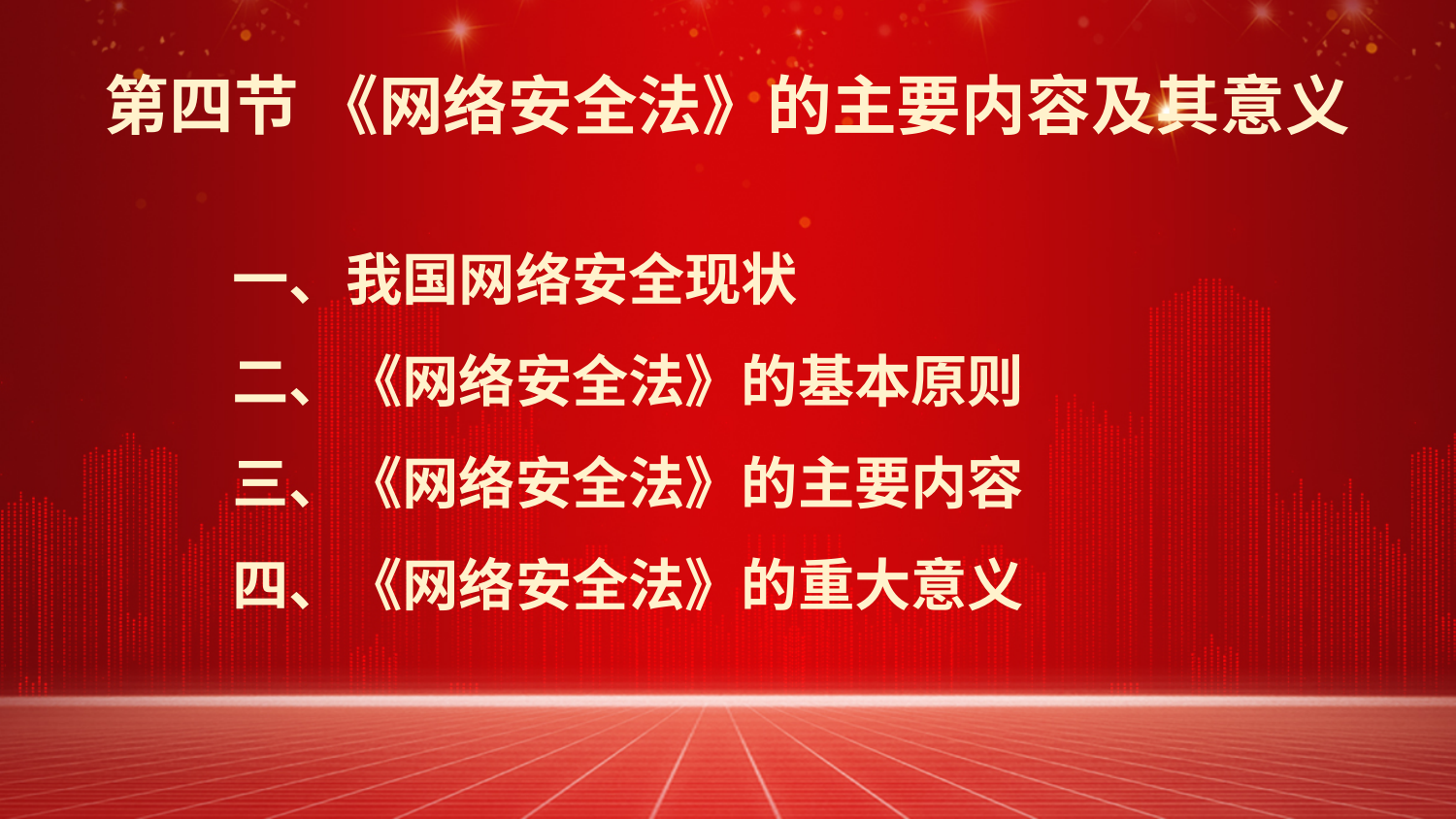

第四节 《网络安全法》的主要内容及其意义

一、我国网络安全现状
二、《网络安全法》的基本原则
三、《网络安全法》的主要内容
四、《网络安全法》的重大意义